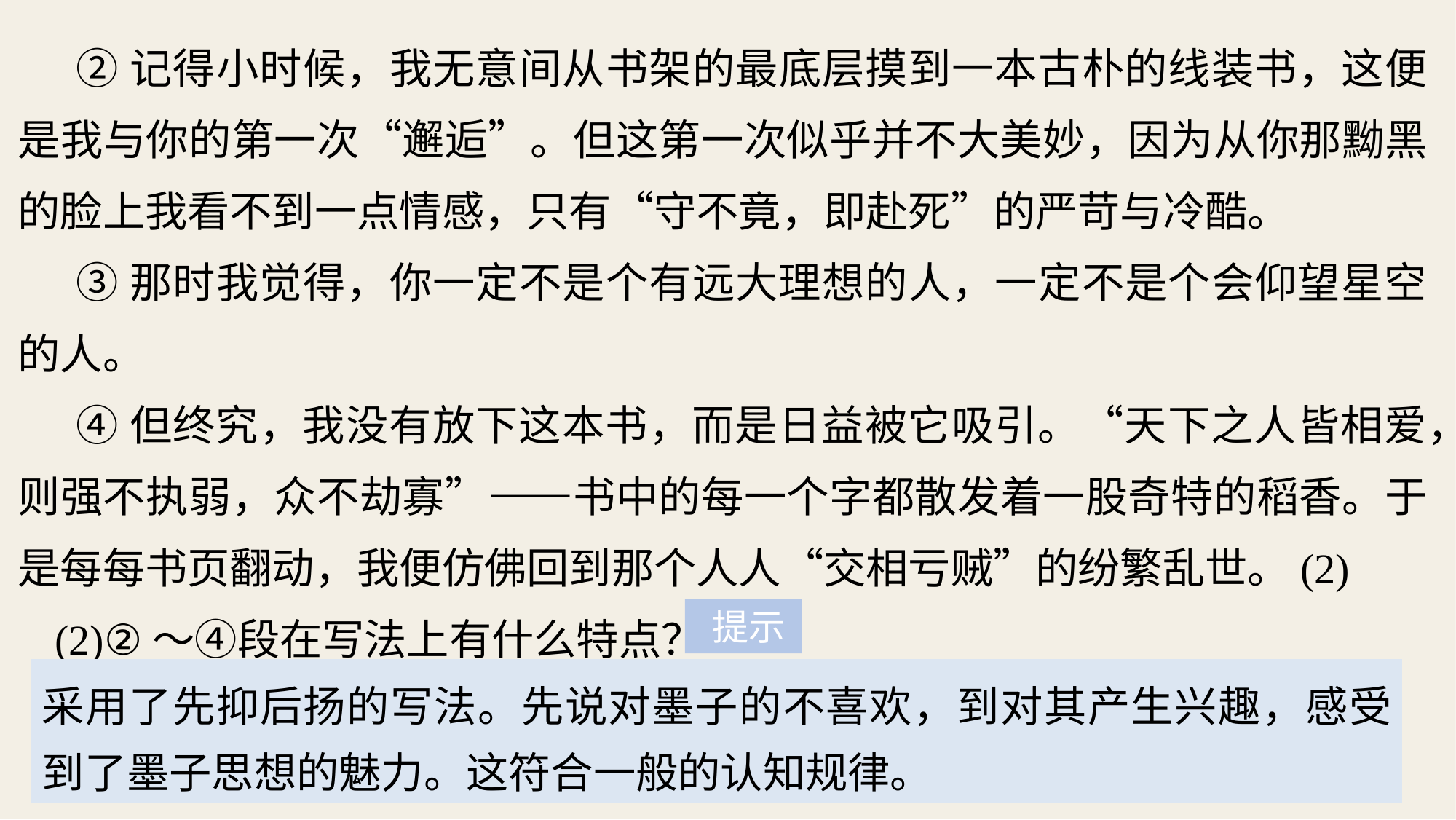

②记得小时候，我无意间从书架的最底层摸到一本古朴的线装书，这便是我与你的第一次“邂逅”。但这第一次似乎并不大美妙，因为从你那黝黑的脸上我看不到一点情感，只有“守不竟，即赴死”的严苛与冷酷。
  ③那时我觉得，你一定不是个有远大理想的人，一定不是个会仰望星空的人。
  ④但终究，我没有放下这本书，而是日益被它吸引。“天下之人皆相爱，则强不执弱，众不劫寡”——书中的每一个字都散发着一股奇特的稻香。于是每每书页翻动，我便仿佛回到那个人人“交相亏贼”的纷繁乱世。(2)
(2)②～④段在写法上有什么特点？
 提示
采用了先抑后扬的写法。先说对墨子的不喜欢，到对其产生兴趣，感受到了墨子思想的魅力。这符合一般的认知规律。